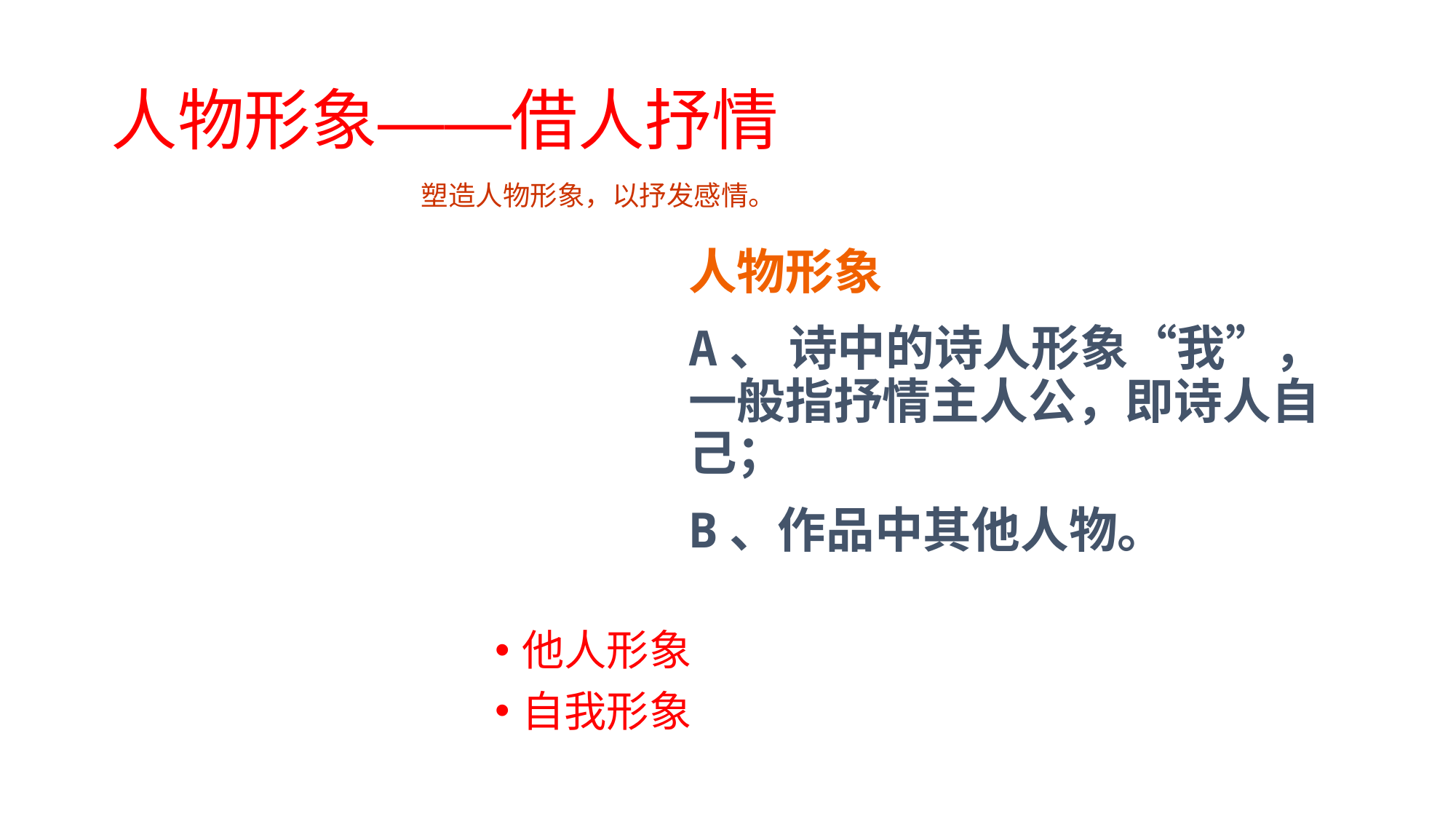

# 人物形象——借人抒情
              塑造人物形象，以抒发感情。
人物形象
A、 诗中的诗人形象“我”，一般指抒情主人公，即诗人自己；
B、作品中其他人物。
他人形象
自我形象